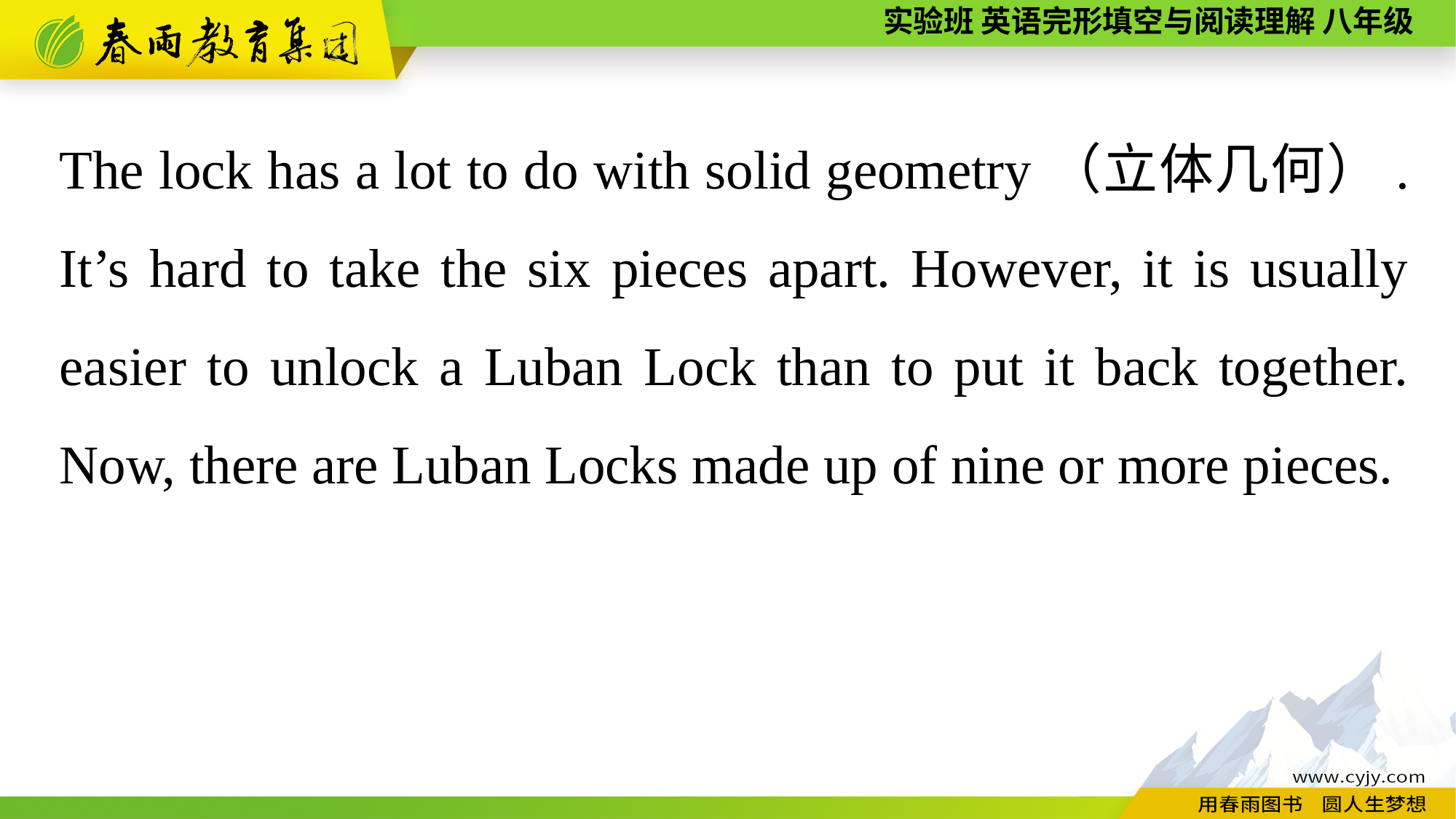

The lock has a lot to do with solid geometry（立体几何）. It’s hard to take the six pieces apart. However, it is usually easier to unlock a Luban Lock than to put it back together. Now, there are Luban Locks made up of nine or more pieces.